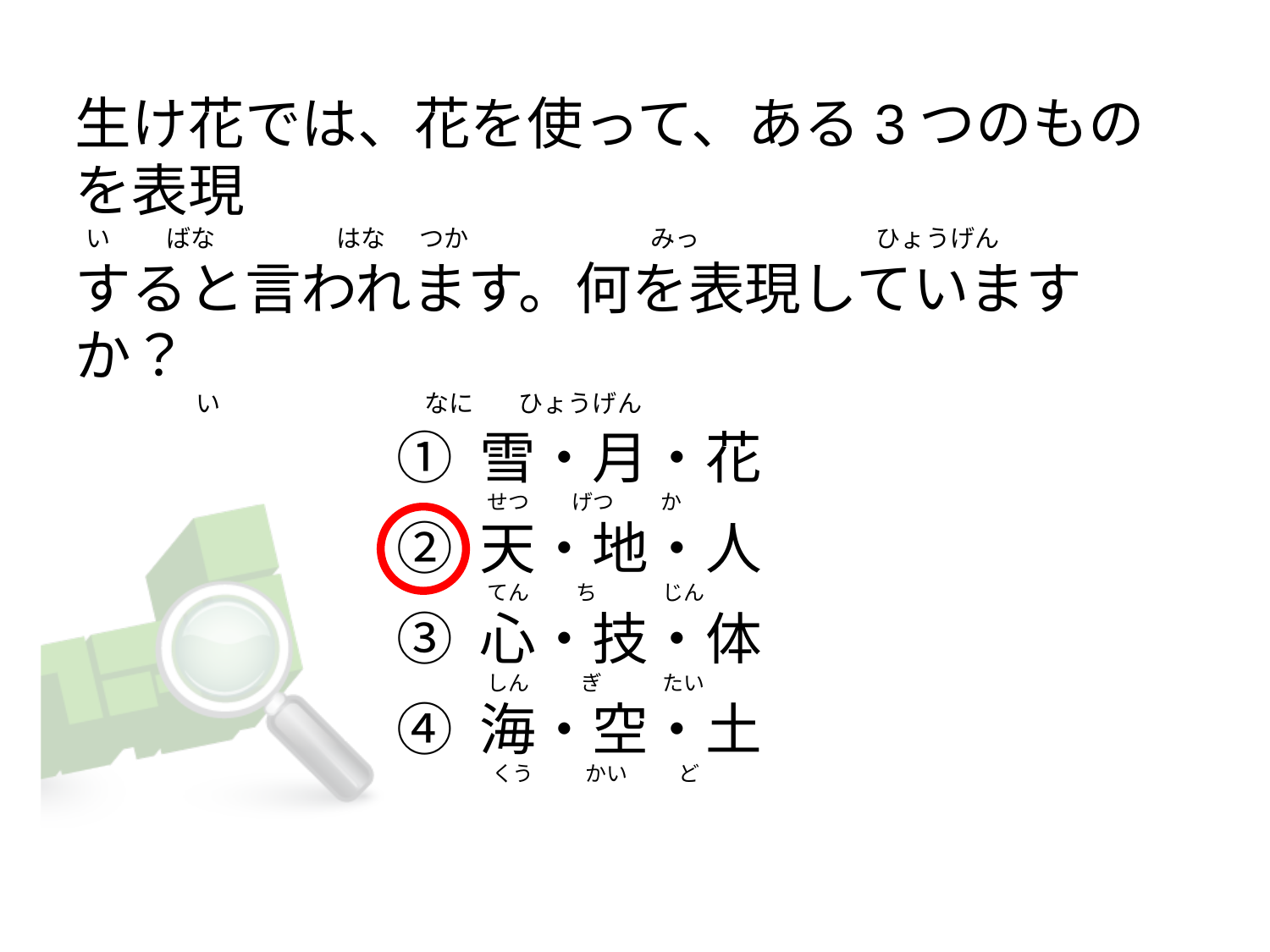

# 生け花では、花を使って、ある3つのものを表現   い          ばな                      はな      つか                                 みっ                                ひょうげん すると言われます。何を表現していますか？                       い                                     なに        ひょうげん
① 雪・月・花
② 天・地・人
③ 心・技・体
④ 海・空・土
 せつ         げつ          か

 てん          ち              じん
 しん           ぎ             たい
  くう           かい           ど